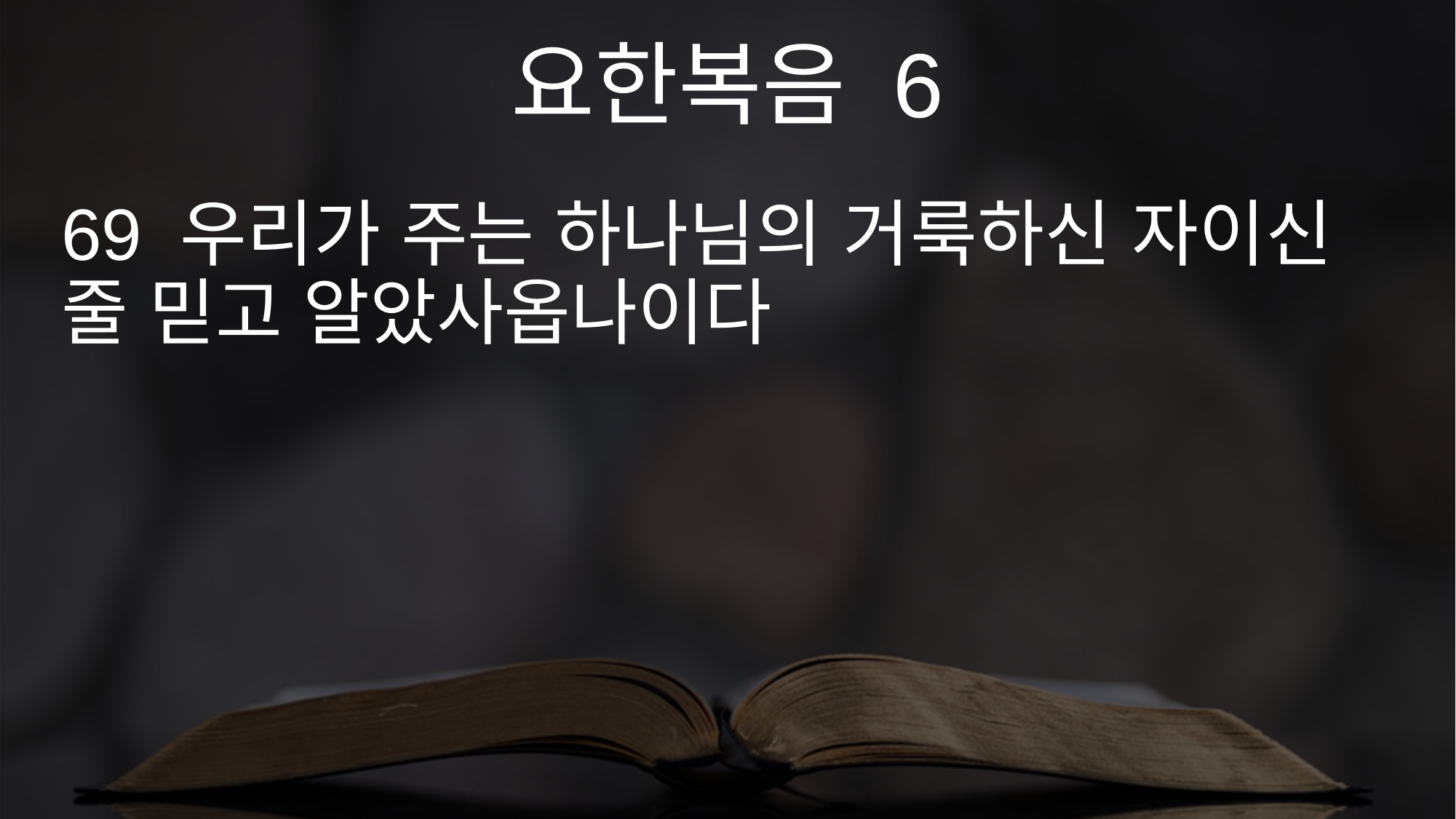

요한복음 6
69 우리가 주는 하나님의 거룩하신 자이신 줄 믿고 알았사옵나이다